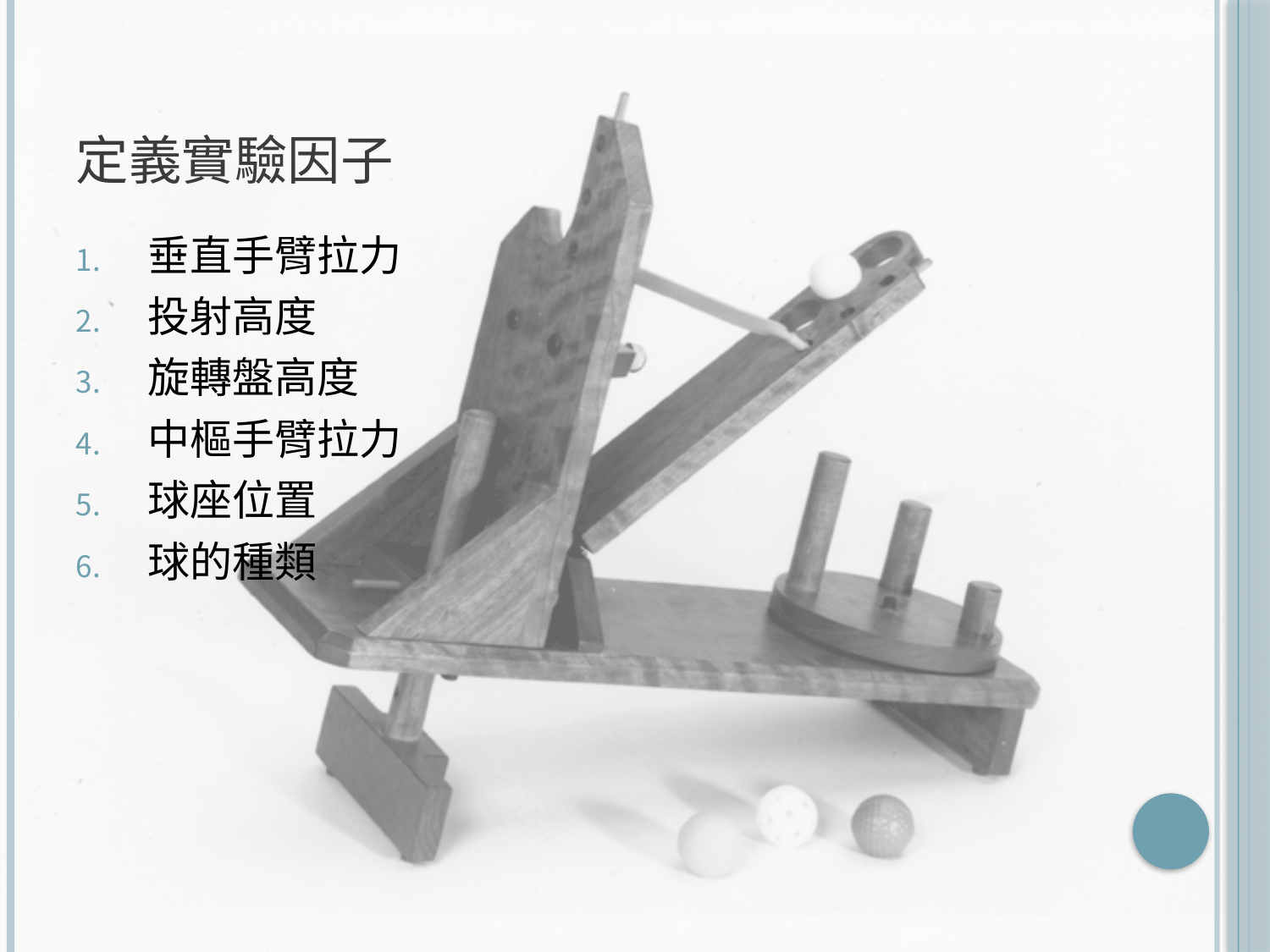

# 定義實驗因子
垂直手臂拉力
投射高度
旋轉盤高度
中樞手臂拉力
球座位置
球的種類